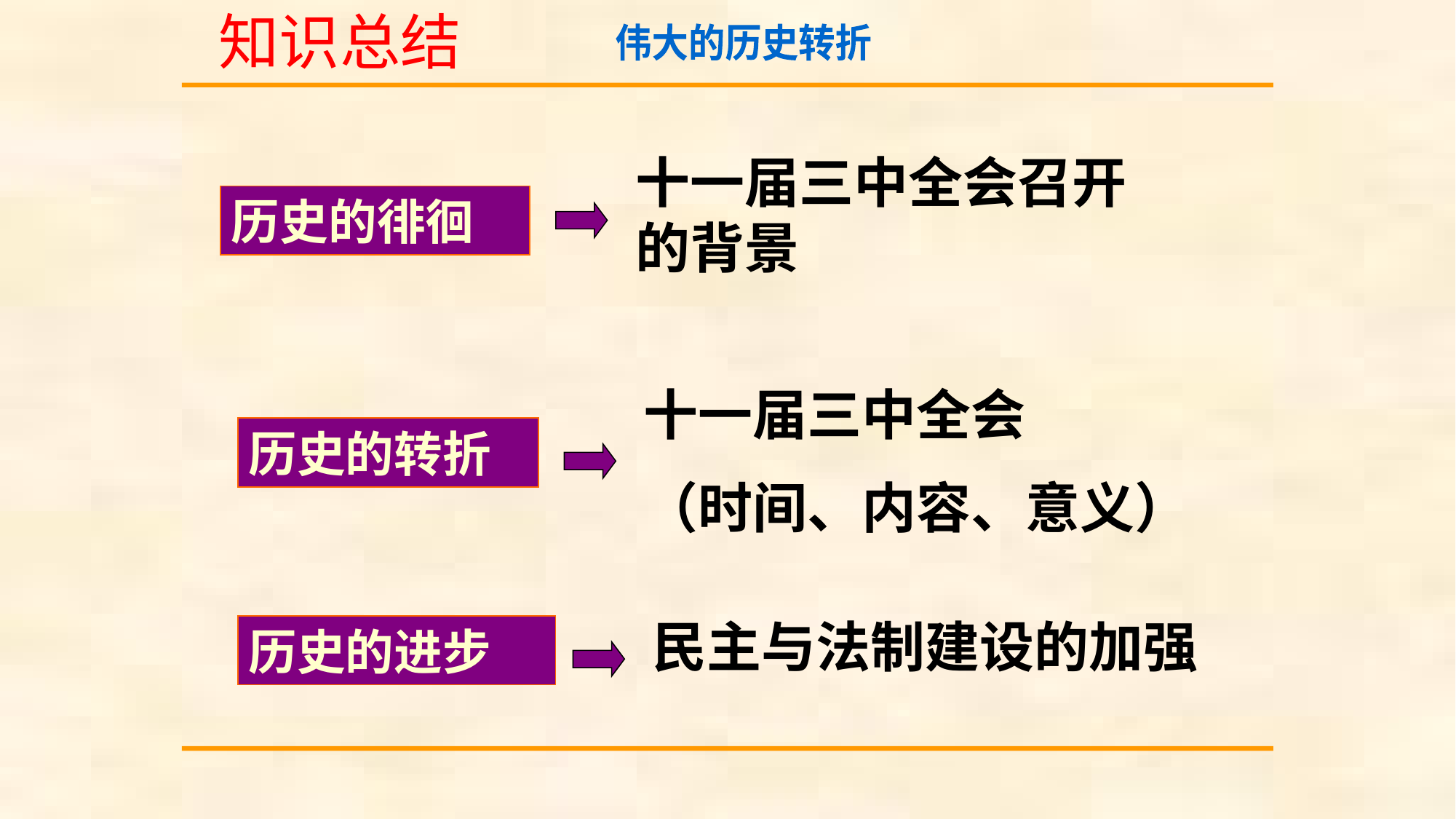

知识总结
伟大的历史转折

十一届三中全会召开的背景
历史的徘徊

十一届三中全会
（时间、内容、意义）
历史的转折

民主与法制建设的加强
历史的进步